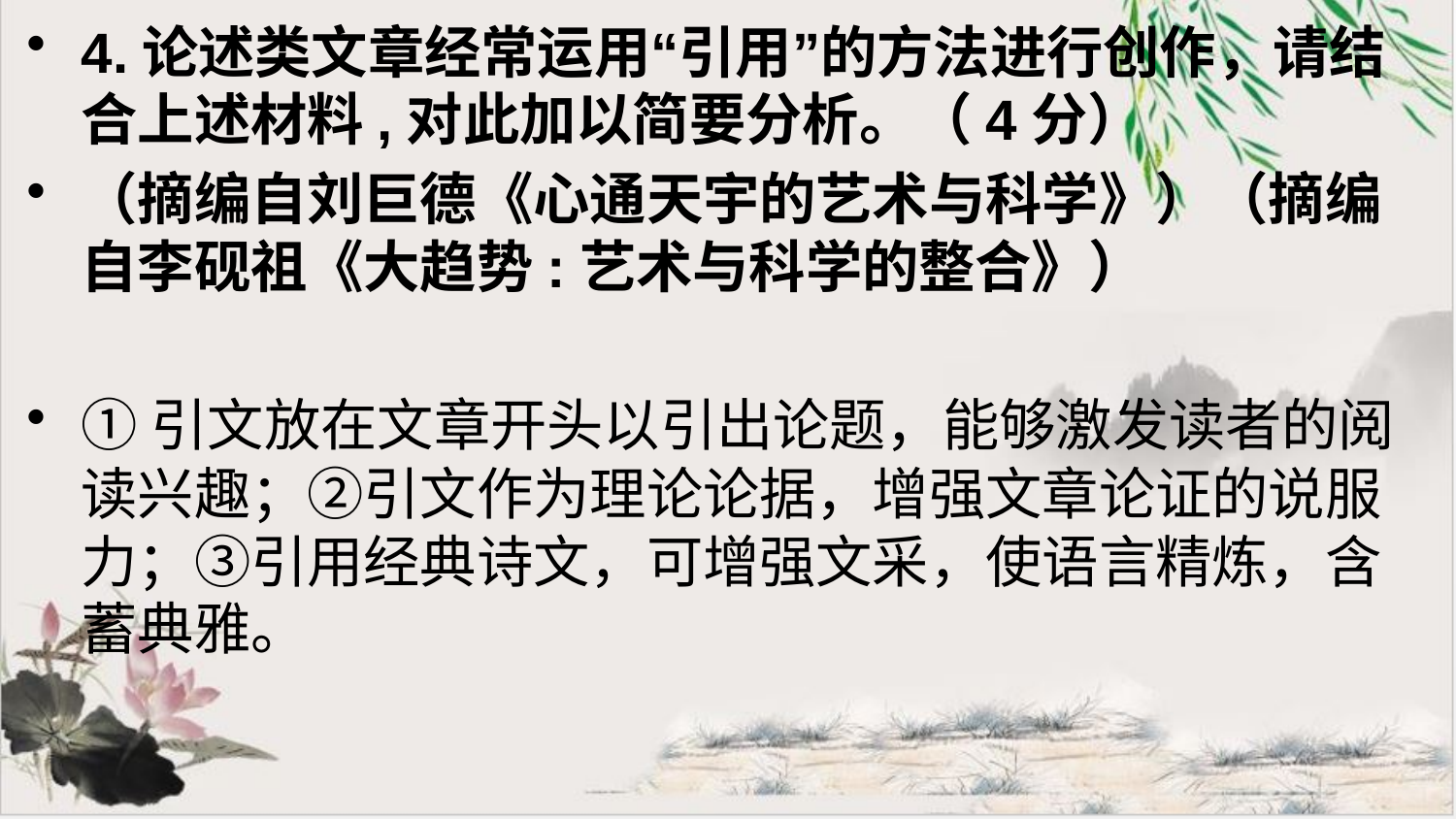

4.论述类文章经常运用“引用”的方法进行创作，请结合上述材料,对此加以简要分析。（4分）
（摘编自刘巨德《心通天宇的艺术与科学》）（摘编自李砚祖《大趋势:艺术与科学的整合》）

①引文放在文章开头以引出论题，能够激发读者的阅读兴趣；②引文作为理论论据，增强文章论证的说服力；③引用经典诗文，可增强文采，使语言精炼，含蓄典雅。